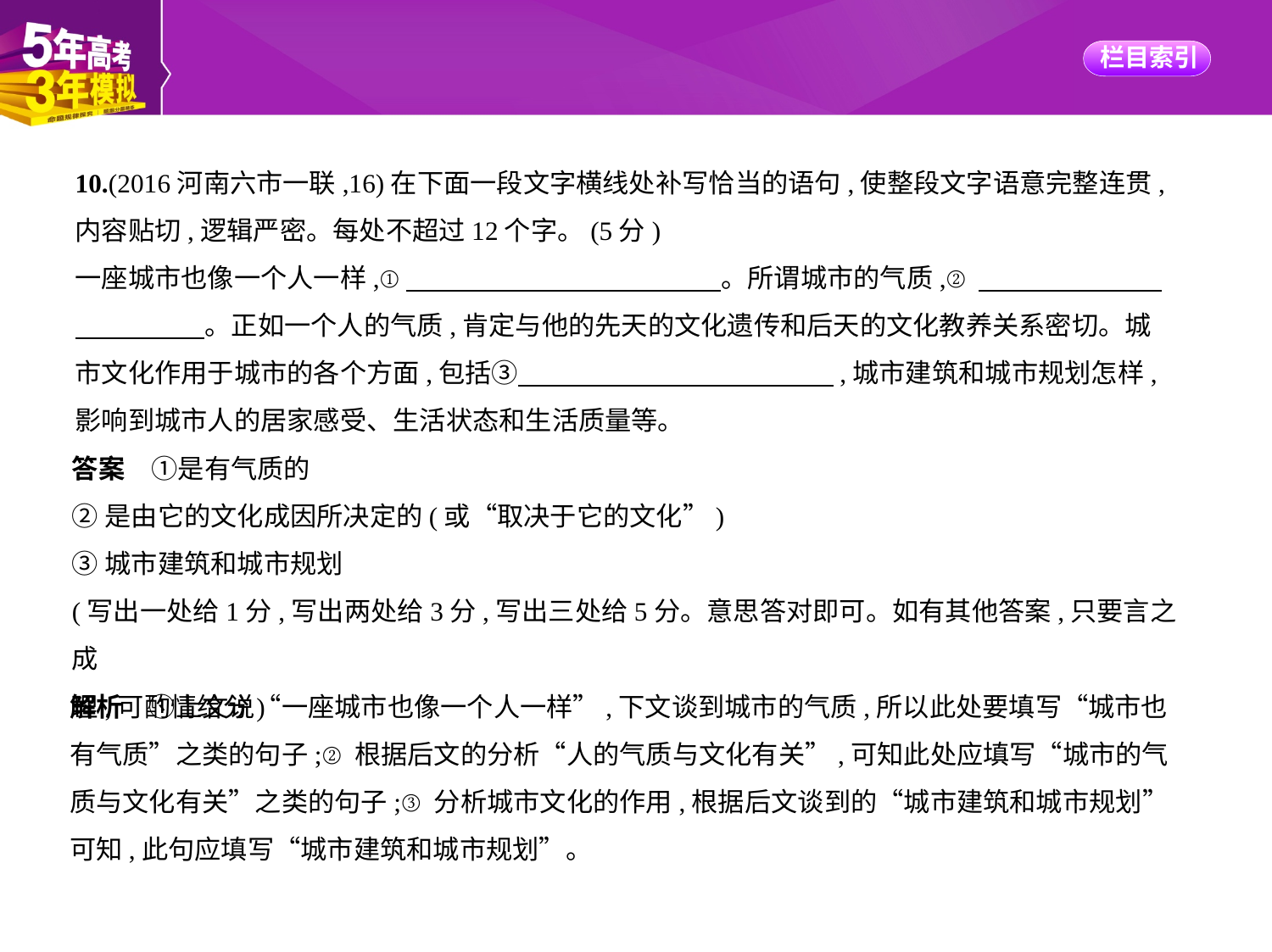

10.(2016河南六市一联,16)在下面一段文字横线处补写恰当的语句,使整段文字语意完整连贯,
内容贴切,逻辑严密。每处不超过12个字。(5分)
一座城市也像一个人一样,①　　　　　　　　　　　    。所谓城市的气质,②　　　　　　    
　　　　    。正如一个人的气质,肯定与他的先天的文化遗传和后天的文化教养关系密切。城
市文化作用于城市的各个方面,包括③　　　　　　　　　　　    ,城市建筑和城市规划怎样,
影响到城市人的居家感受、生活状态和生活质量等。
答案　①是有气质的
②是由它的文化成因所决定的(或“取决于它的文化”)
③城市建筑和城市规划
(写出一处给1分,写出两处给3分,写出三处给5分。意思答对即可。如有其他答案,只要言之成
理,可酌情给分)
解析　①上文说“一座城市也像一个人一样”,下文谈到城市的气质,所以此处要填写“城市也
有气质”之类的句子;②根据后文的分析“人的气质与文化有关”,可知此处应填写“城市的气
质与文化有关”之类的句子;③分析城市文化的作用,根据后文谈到的“城市建筑和城市规划”
可知,此句应填写“城市建筑和城市规划”。